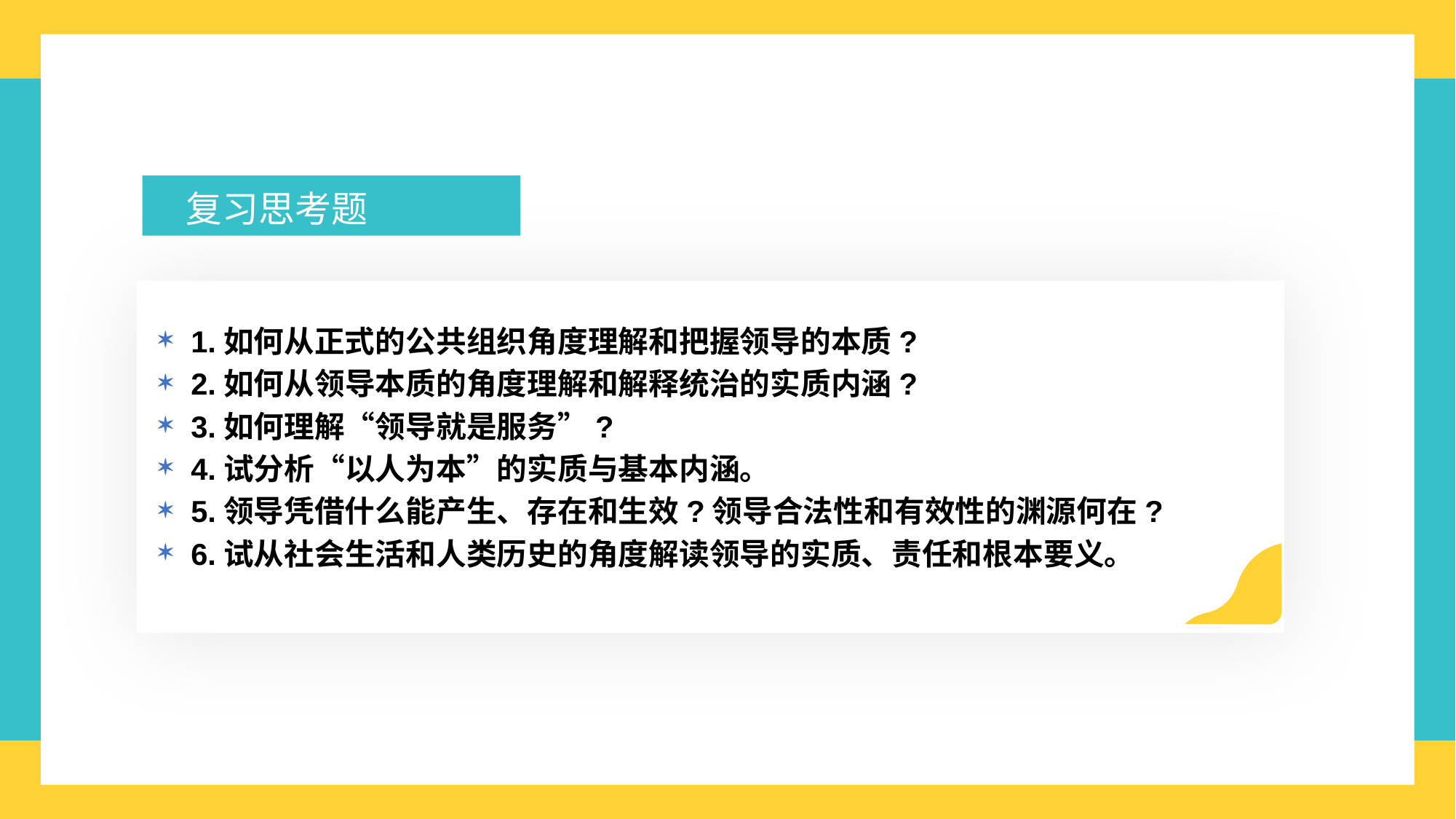

复习思考题

1.如何从正式的公共组织角度理解和把握领导的本质?
2.如何从领导本质的角度理解和解释统治的实质内涵?
3.如何理解“领导就是服务”?
4.试分析“以人为本”的实质与基本内涵。
5.领导凭借什么能产生、存在和生效?领导合法性和有效性的渊源何在?
6.试从社会生活和人类历史的角度解读领导的实质、责任和根本要义。